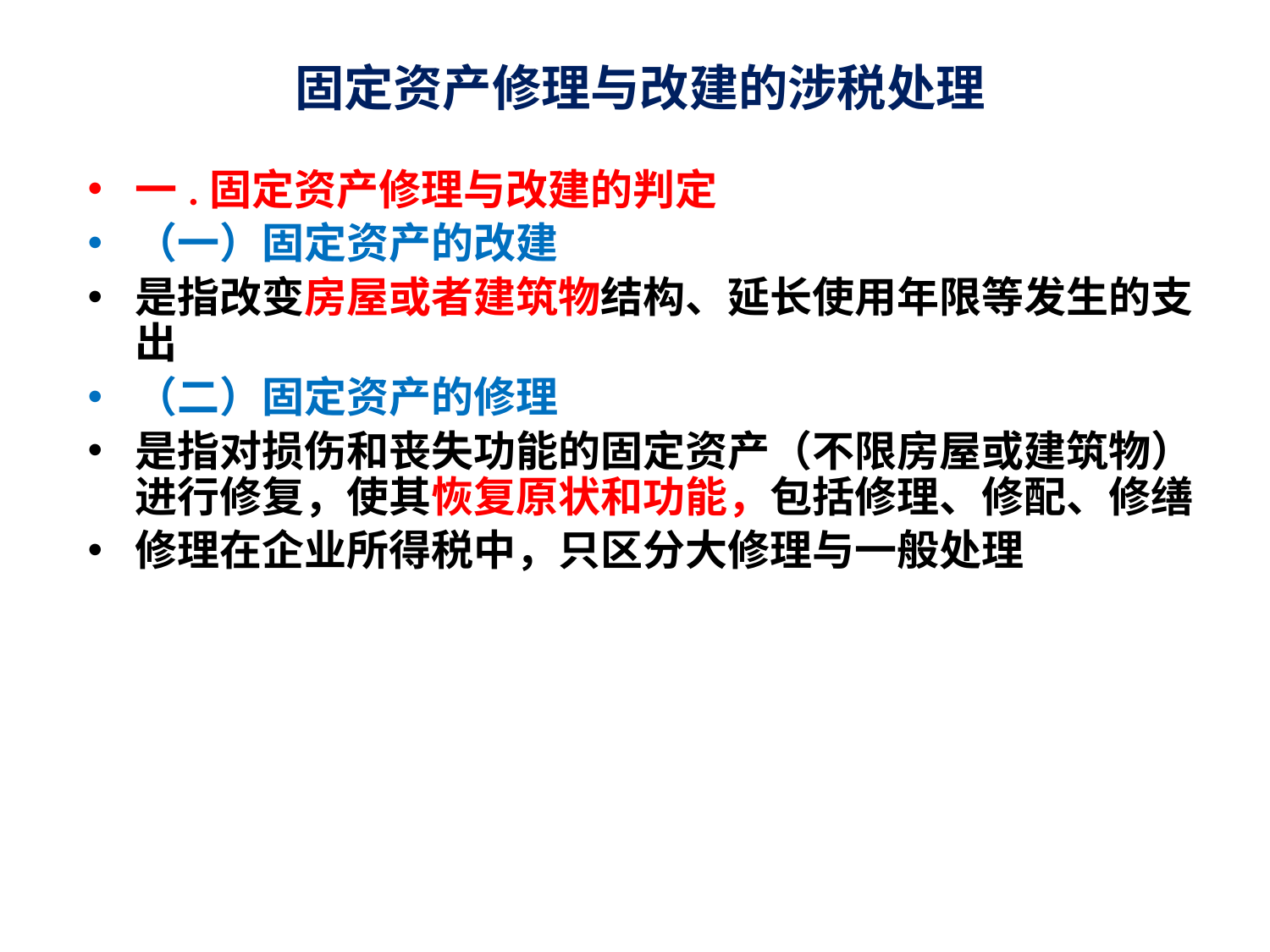

# 固定资产修理与改建的涉税处理
一.固定资产修理与改建的判定
（一）固定资产的改建
是指改变房屋或者建筑物结构、延长使用年限等发生的支出
（二）固定资产的修理
是指对损伤和丧失功能的固定资产（不限房屋或建筑物）进行修复，使其恢复原状和功能，包括修理、修配、修缮
修理在企业所得税中，只区分大修理与一般处理